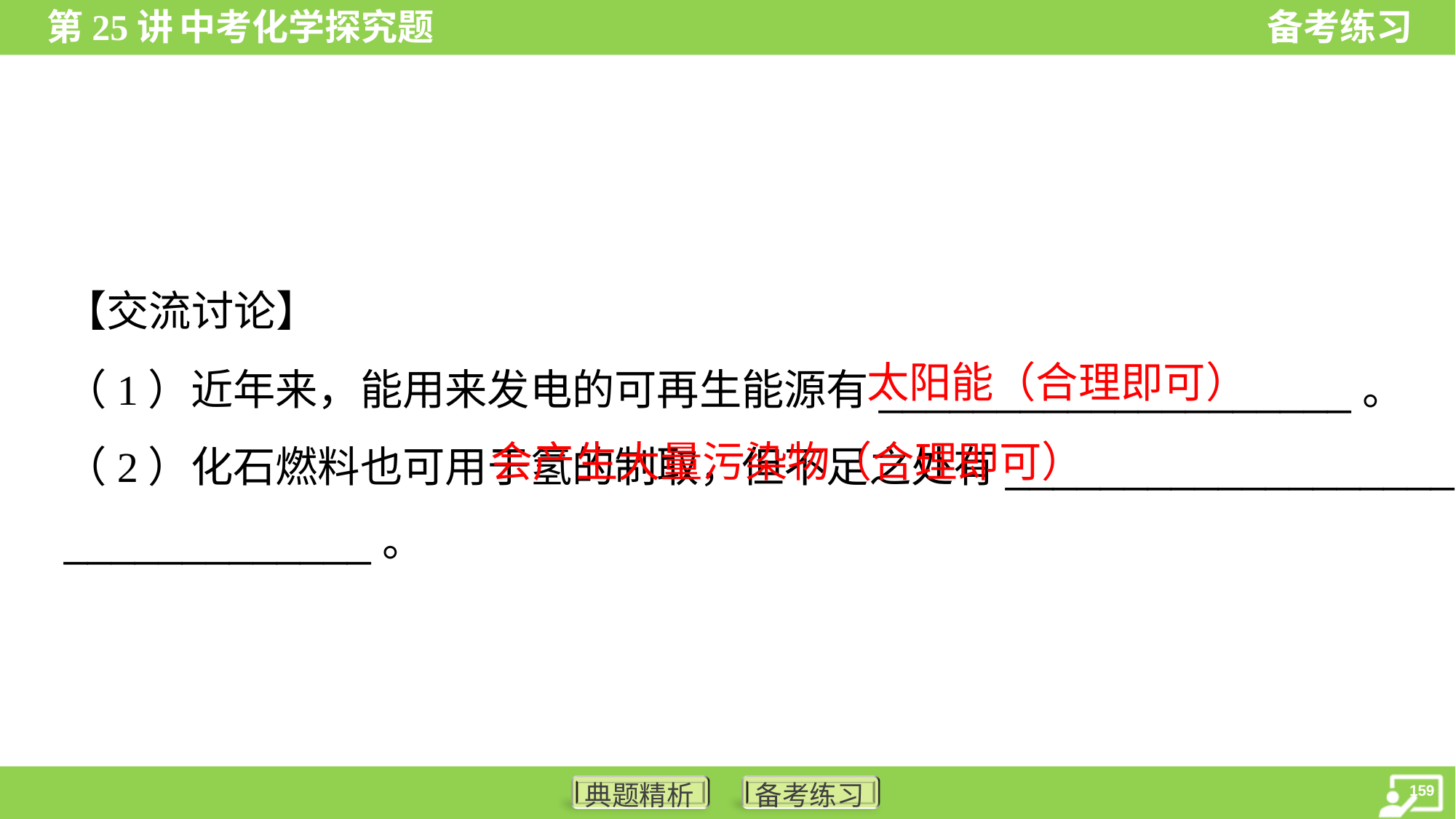

【交流讨论】
太阳能（合理即可）
（1）近年来，能用来发电的可再生能源有____________________。
（2）化石燃料也可用于氢的制取，但不足之处有___________________
_____________。
                                            会产生大量污染物（合理即可）